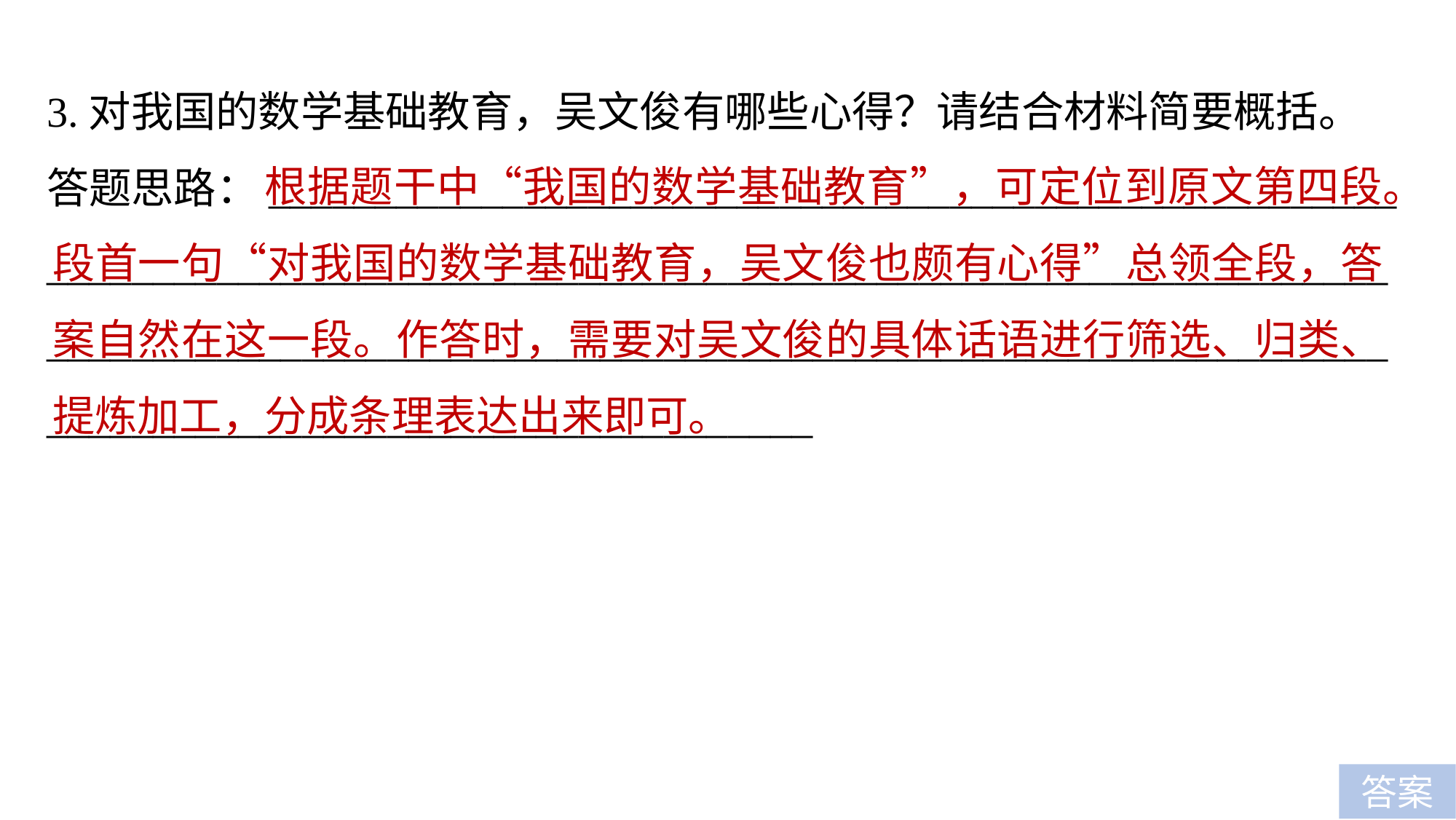

3.对我国的数学基础教育，吴文俊有哪些心得？请结合材料简要概括。
答题思路：_____________________________________________________
__________________________________________________________________________________________________________________________________________________________________
                    根据题干中“我国的数学基础教育”，可定位到原文第四段。段首一句“对我国的数学基础教育，吴文俊也颇有心得”总领全段，答案自然在这一段。作答时，需要对吴文俊的具体话语进行筛选、归类、提炼加工，分成条理表达出来即可。
答案